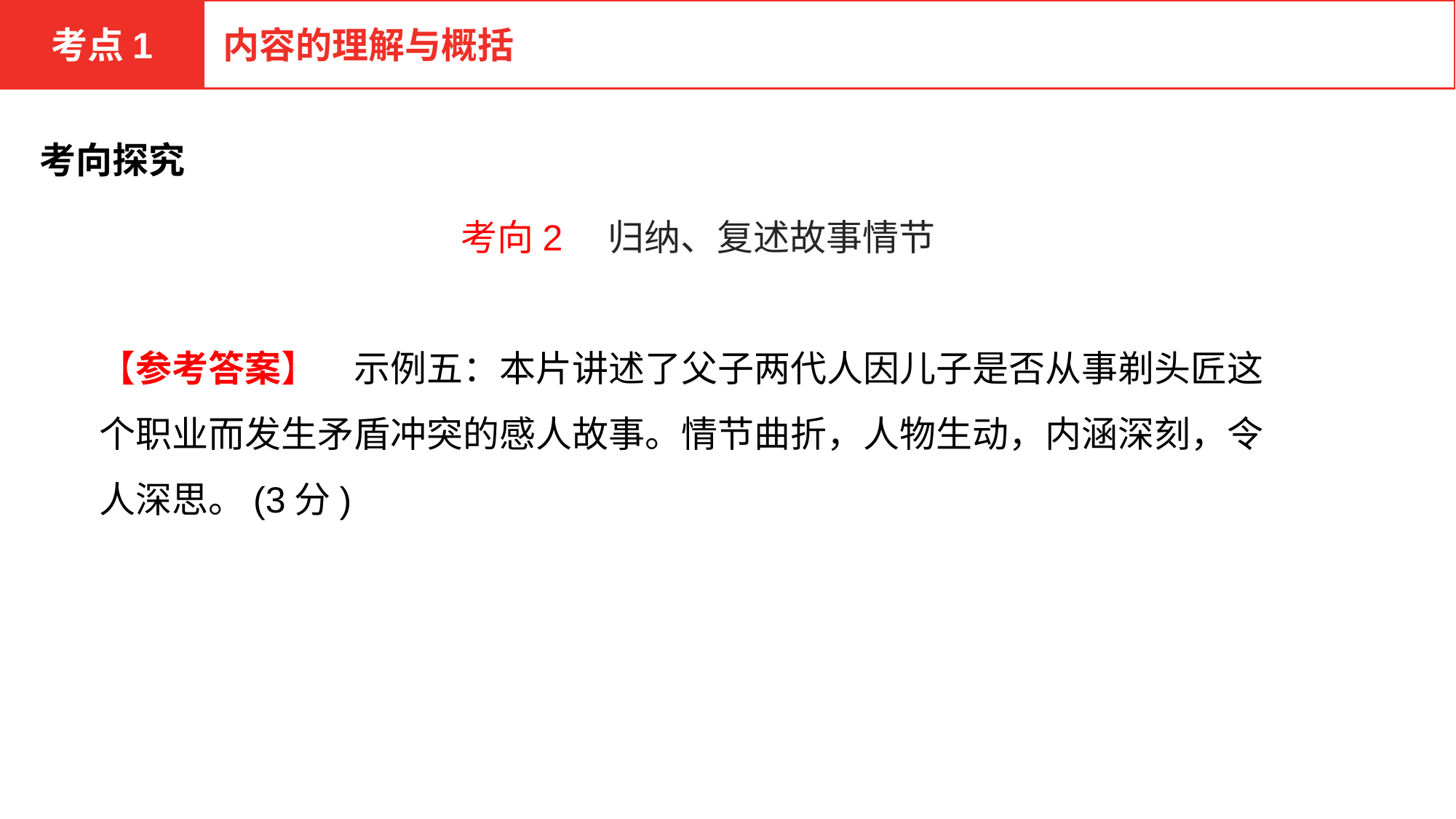

考点1
内容的理解与概括
考向探究
考向2　归纳、复述故事情节

【参考答案】　示例五：本片讲述了父子两代人因儿子是否从事剃头匠这个职业而发生矛盾冲突的感人故事。情节曲折，人物生动，内涵深刻，令人深思。(3分)